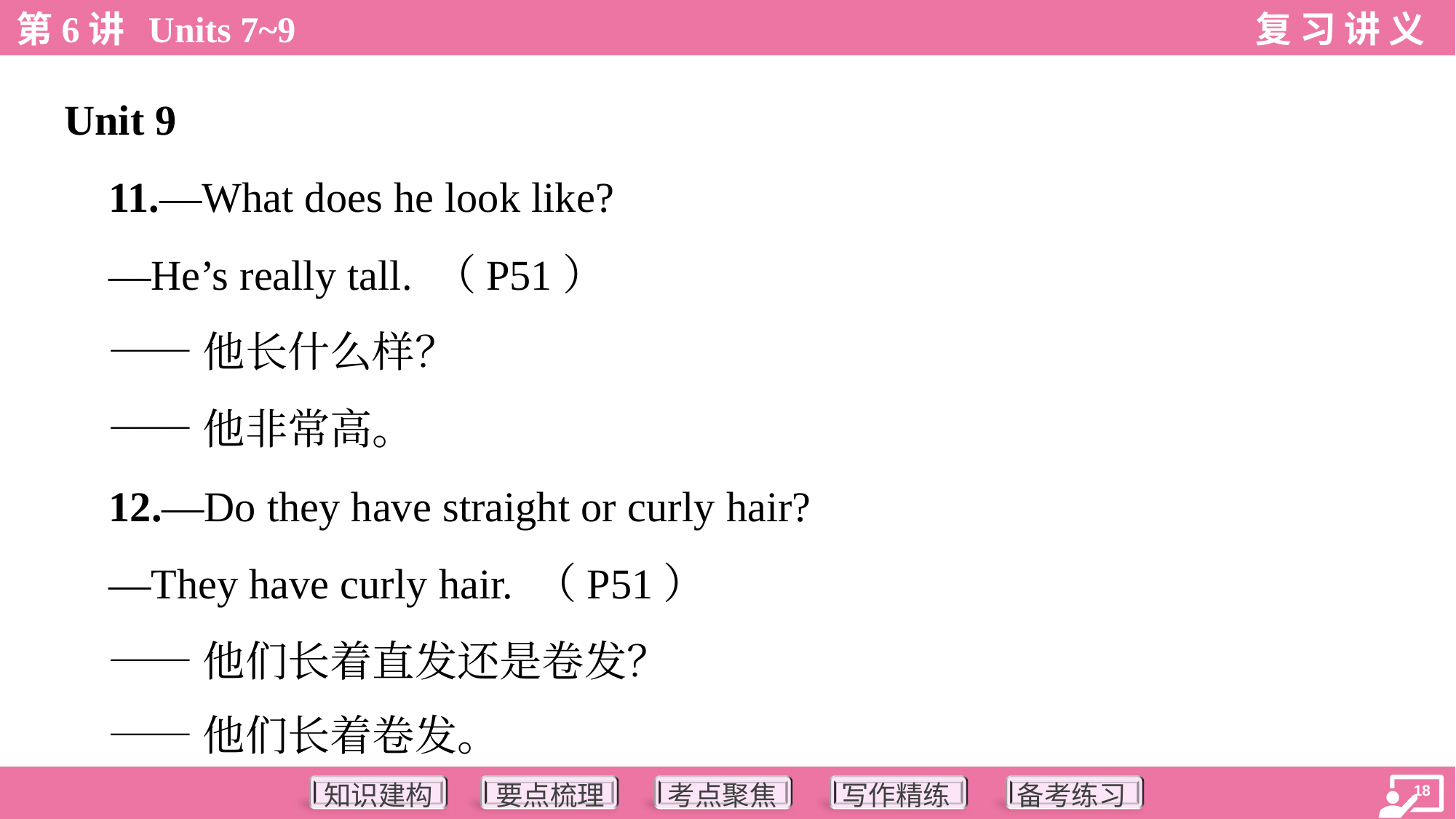

Unit 9
    11.—What does he look like?
    —He’s really tall. （P51）
    ——他长什么样？
    ——他非常高。
    12.—Do they have straight or curly hair?
    —They have curly hair. （P51）
    ——他们长着直发还是卷发？
    ——他们长着卷发。